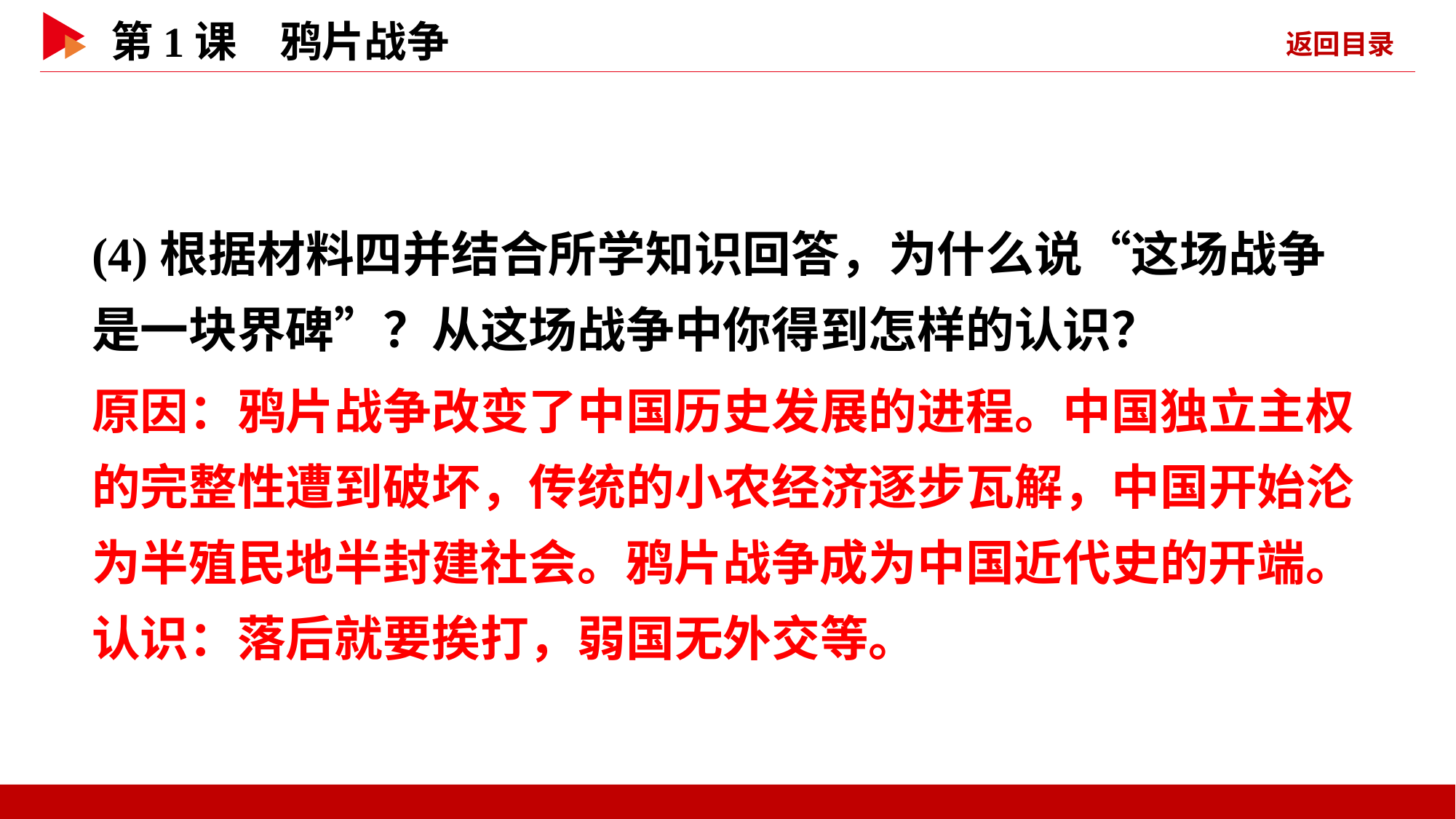

(4)根据材料四并结合所学知识回答，为什么说“这场战争是一块界碑”？从这场战争中你得到怎样的认识？
原因：鸦片战争改变了中国历史发展的进程。中国独立主权的完整性遭到破坏，传统的小农经济逐步瓦解，中国开始沦为半殖民地半封建社会。鸦片战争成为中国近代史的开端。
认识：落后就要挨打，弱国无外交等。